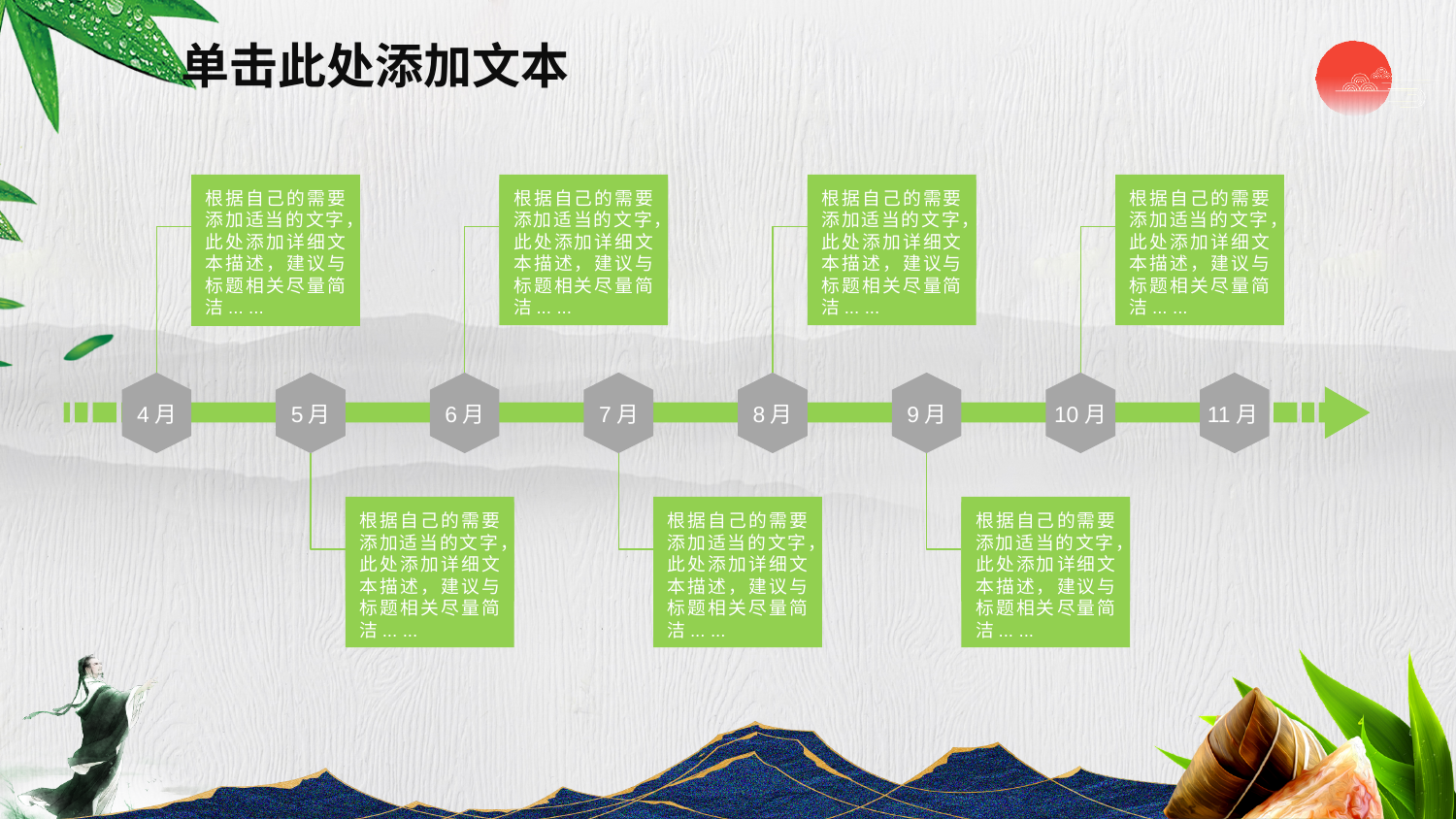

单击此处添加文本

根据自己的需要添加适当的文字，此处添加详细文本描述，建议与标题相关尽量简洁... ...

根据自己的需要添加适当的文字，此处添加详细文本描述，建议与标题相关尽量简洁... ...

根据自己的需要添加适当的文字，此处添加详细文本描述，建议与标题相关尽量简洁... ...

根据自己的需要添加适当的文字，此处添加详细文本描述，建议与标题相关尽量简洁... ...

4月
5月
6月
7月
8月
9月
10月
11月

根据自己的需要添加适当的文字，此处添加详细文本描述，建议与标题相关尽量简洁... ...

根据自己的需要添加适当的文字，此处添加详细文本描述，建议与标题相关尽量简洁... ...

根据自己的需要添加适当的文字，此处添加详细文本描述，建议与标题相关尽量简洁... ...